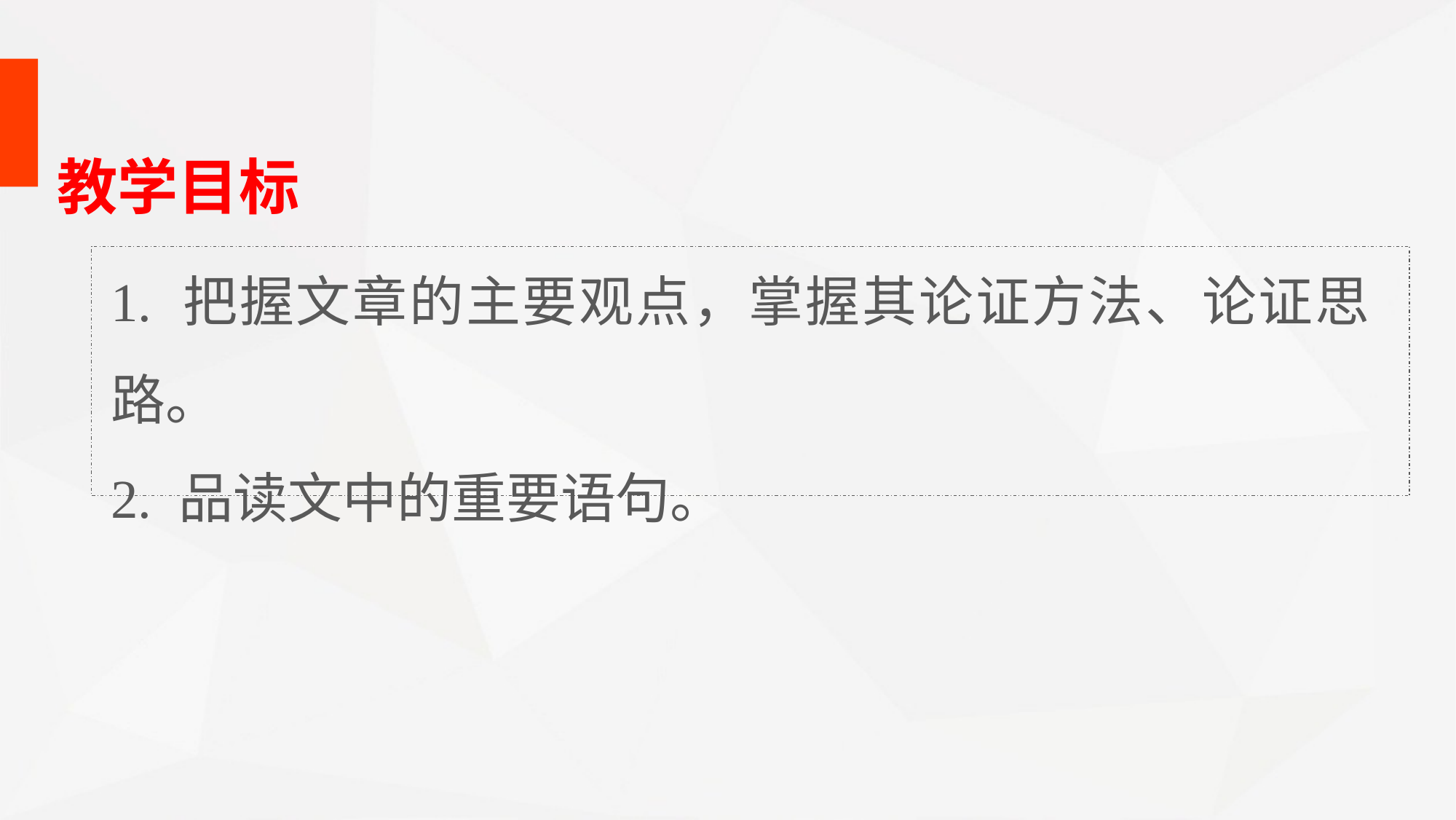

教学目标
1. 把握文章的主要观点，掌握其论证方法、论证思路。
2. 品读文中的重要语句。